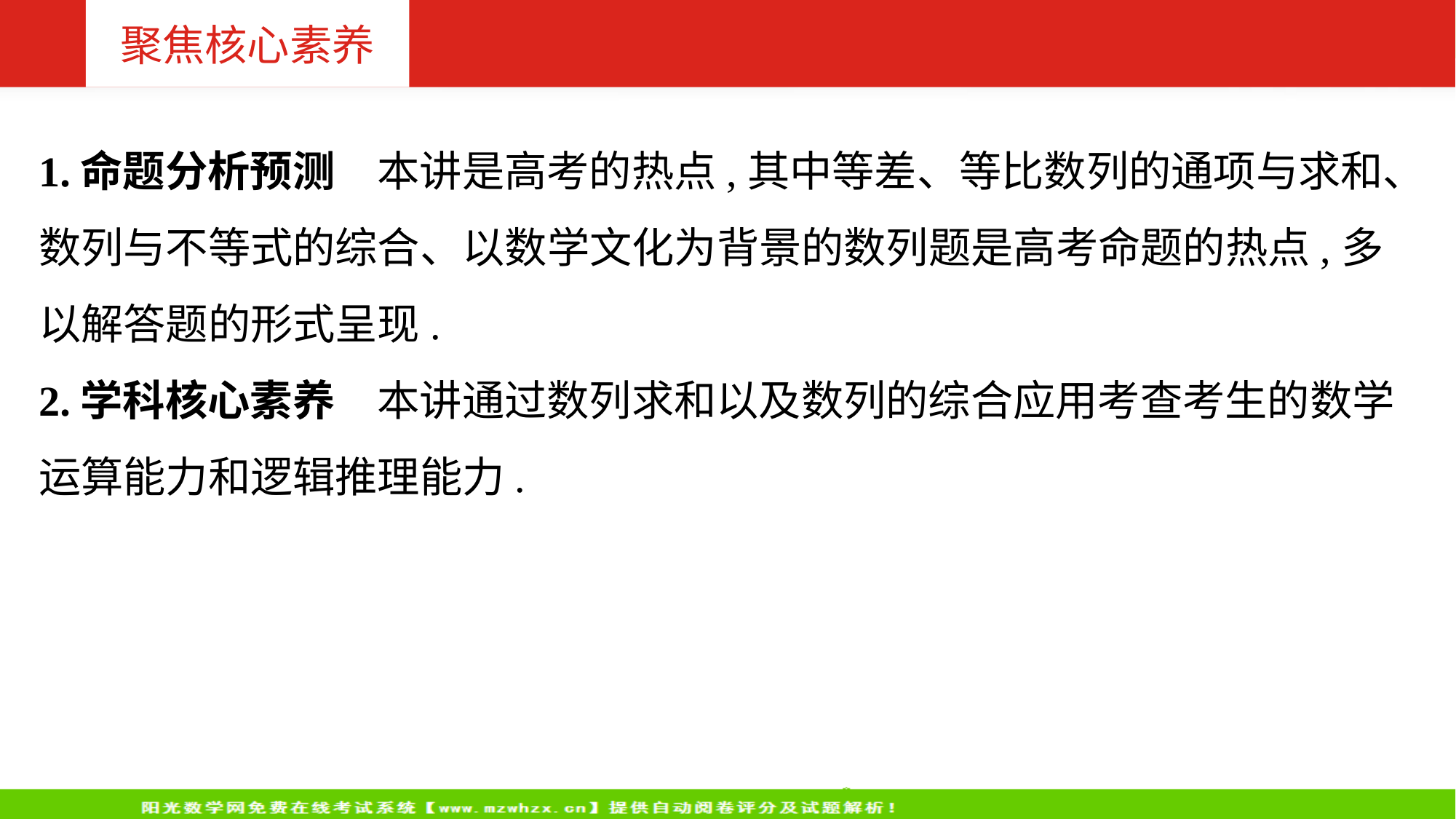

聚焦核心素养
1.命题分析预测　本讲是高考的热点,其中等差、等比数列的通项与求和、数列与不等式的综合、以数学文化为背景的数列题是高考命题的热点,多以解答题的形式呈现.
2.学科核心素养　本讲通过数列求和以及数列的综合应用考查考生的数学运算能力和逻辑推理能力.